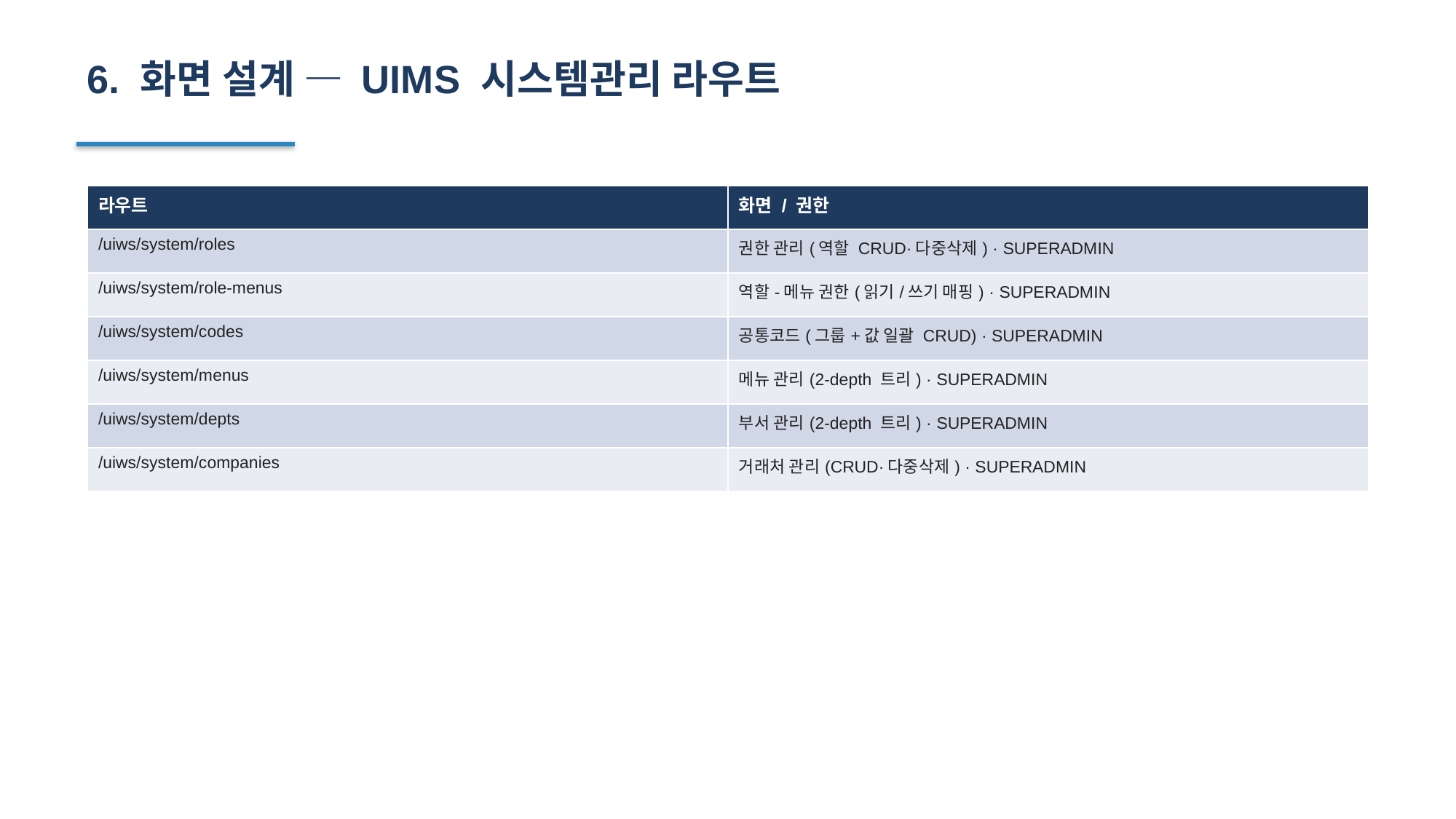

6. 화면 설계 — UIMS 시스템관리 라우트

| 라우트 | 화면 / 권한 |
| --- | --- |
| /uiws/system/roles | 권한 관리(역할 CRUD·다중삭제) · SUPERADMIN |
| /uiws/system/role-menus | 역할-메뉴 권한(읽기/쓰기 매핑) · SUPERADMIN |
| /uiws/system/codes | 공통코드(그룹+값 일괄 CRUD) · SUPERADMIN |
| /uiws/system/menus | 메뉴 관리(2-depth 트리) · SUPERADMIN |
| /uiws/system/depts | 부서 관리(2-depth 트리) · SUPERADMIN |
| /uiws/system/companies | 거래처 관리(CRUD·다중삭제) · SUPERADMIN |